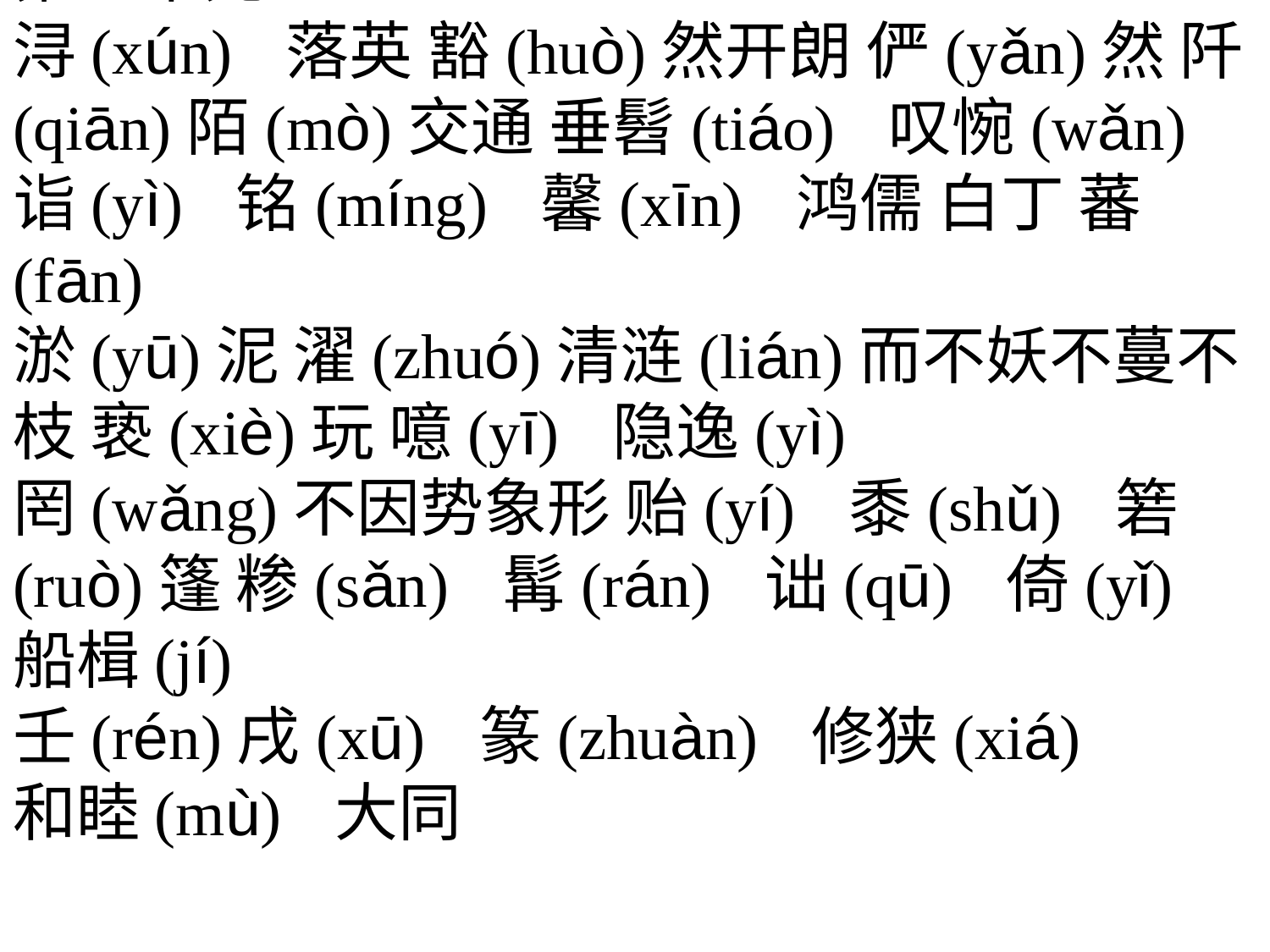

第五单元
浔(xún) 落英 豁(huò)然开朗 俨(yǎn)然 阡(qiān)陌(mò)交通 垂髫(tiáo) 叹惋(wǎn) 诣(yì) 铭(míng) 馨(xīn) 鸿儒 白丁 蕃(fān)
淤(yū)泥 濯(zhuó)清涟(lián)而不妖不蔓不枝 亵(xiè)玩 噫(yī) 隐逸(yì)
罔(wǎng)不因势象形 贻(yí) 黍(shǔ) 箬(ruò)篷 糁(sǎn) 髯(rán) 诎(qū) 倚(yǐ) 船楫(jí)
壬(rén)戌(xū) 篆(zhuàn) 修狭(xiá)
和睦(mù) 大同